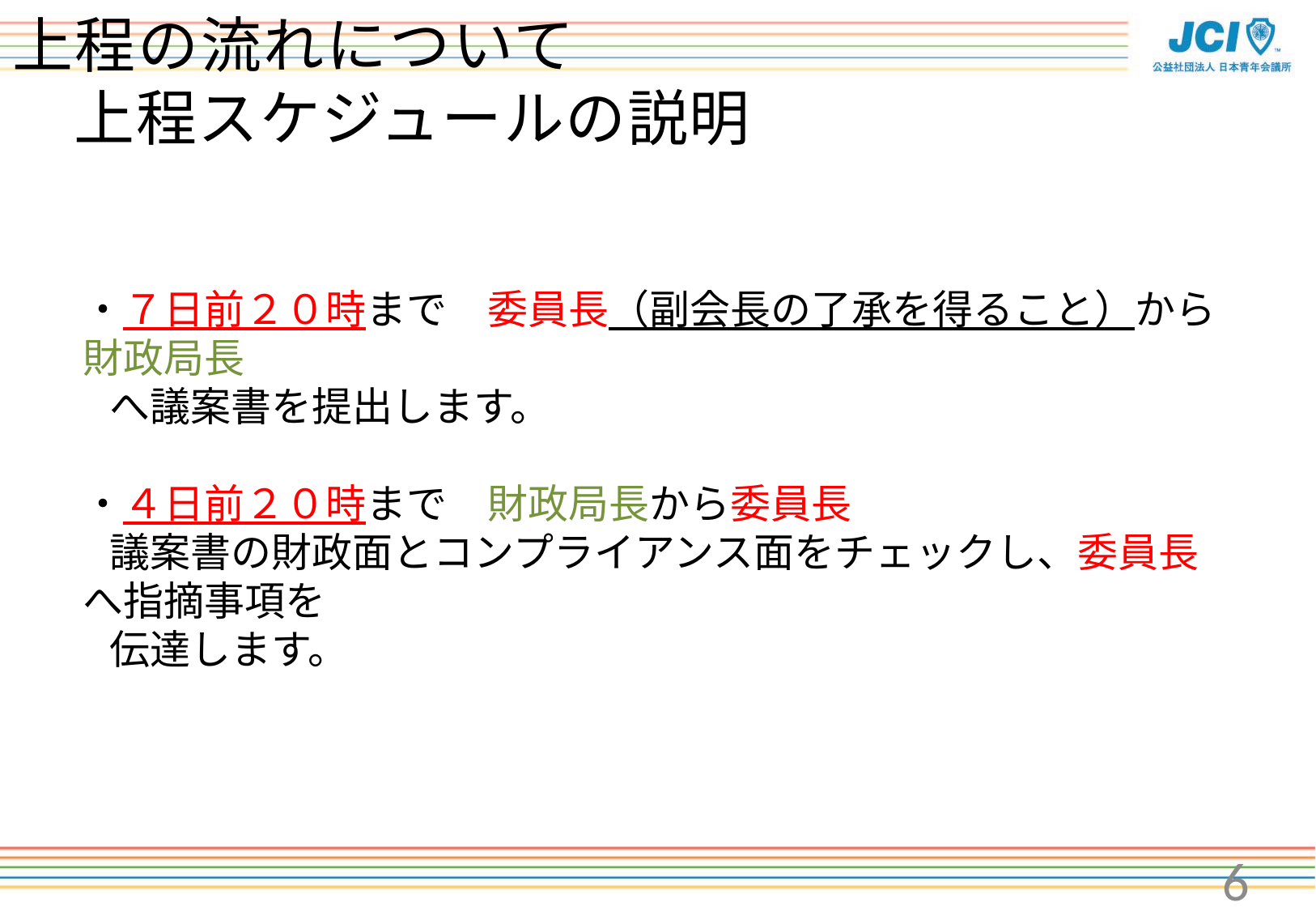

# 上程の流れについて 　上程スケジュールの説明
・７日前２０時まで　委員長（副会長の了承を得ること）から財政局長
　へ議案書を提出します。

・４日前２０時まで　財政局長から委員長
　議案書の財政面とコンプライアンス面をチェックし、委員長へ指摘事項を
　伝達します。
6